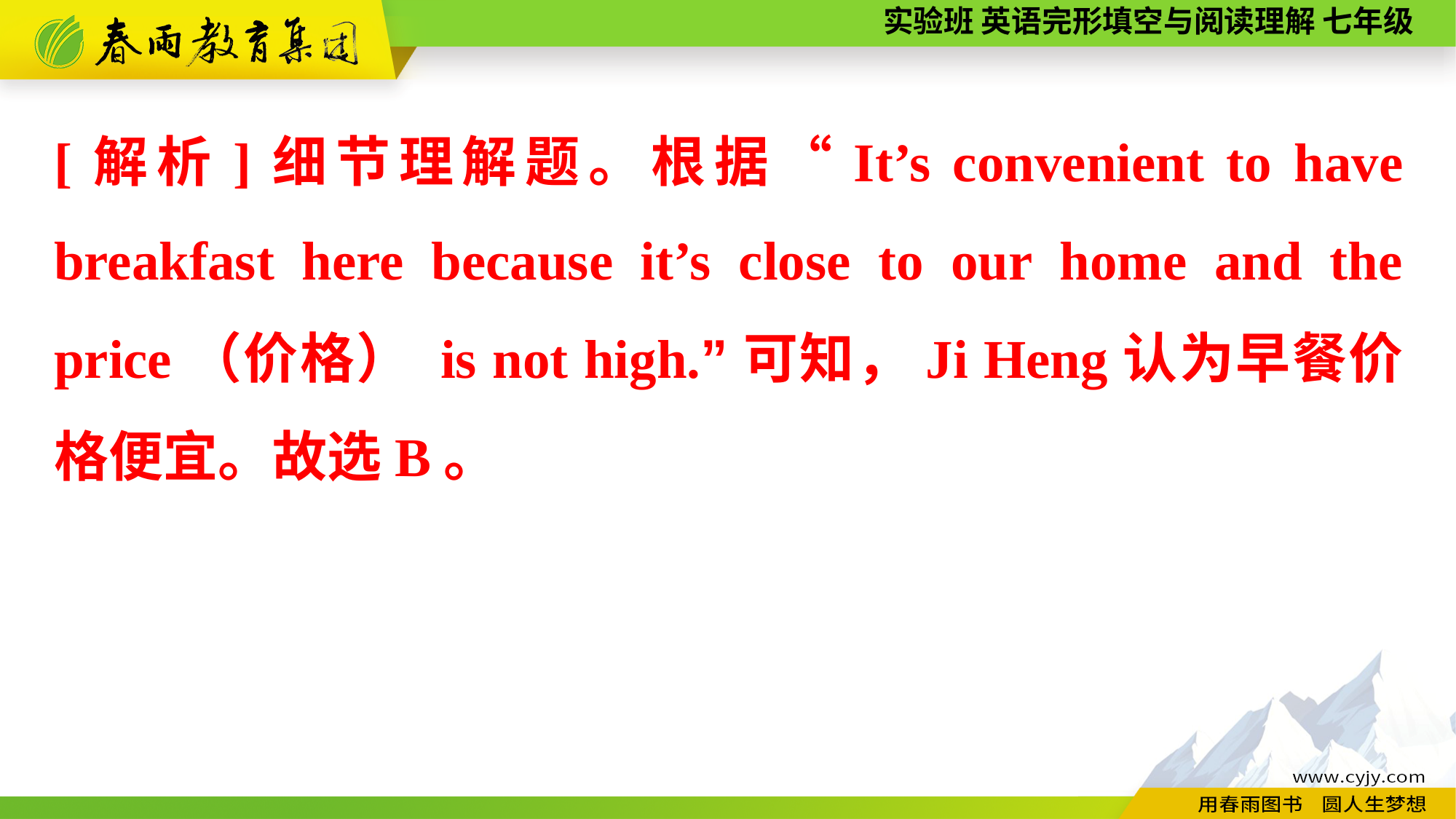

[解析]细节理解题。根据“It’s convenient to have breakfast here because it’s close to our home and the price（价格） is not high.”可知，Ji Heng认为早餐价格便宜。故选B。